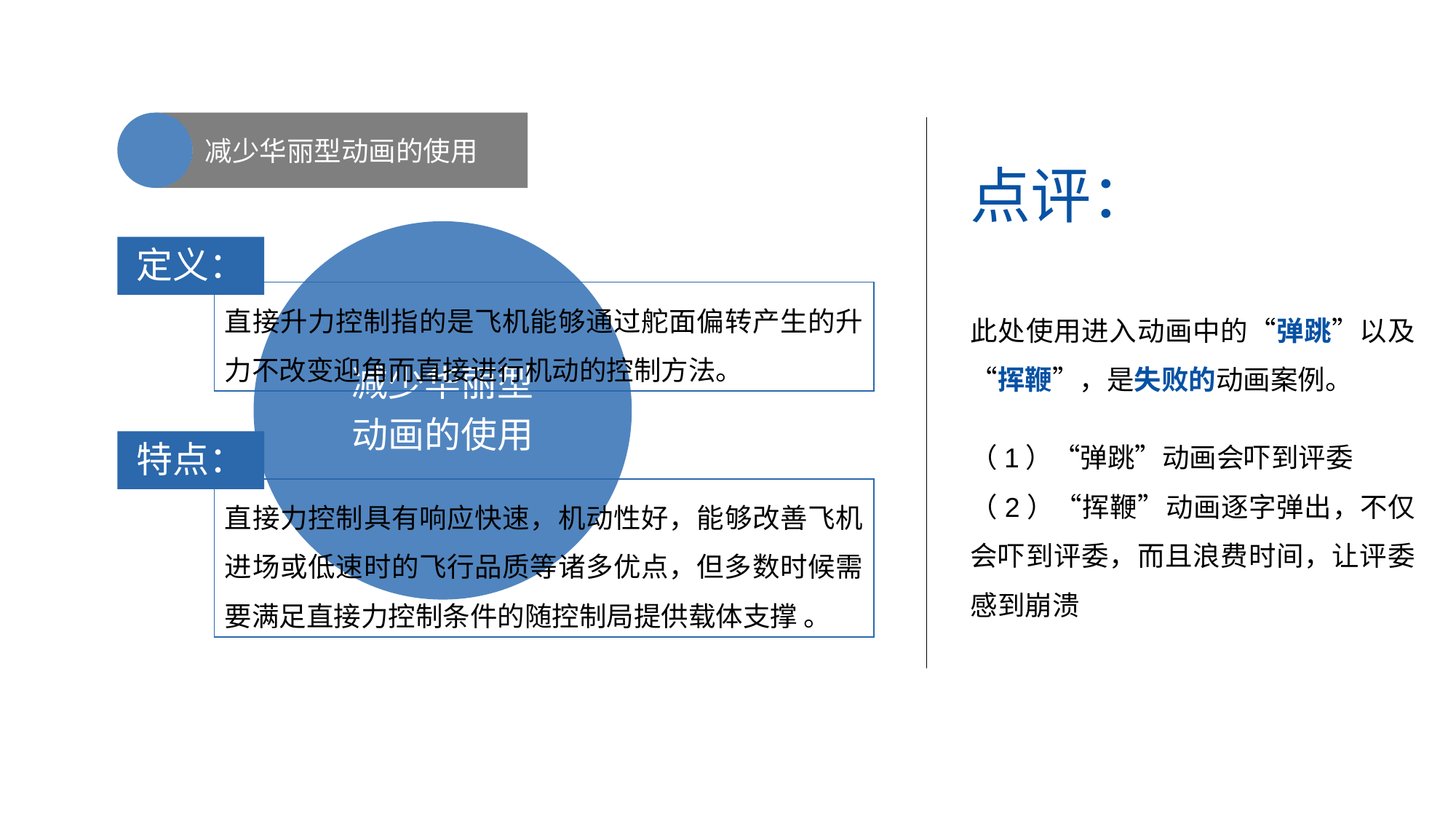

减少华丽型动画的使用
点评：
减少华丽型
动画的使用

定义：
直接升力控制指的是飞机能够通过舵面偏转产生的升力不改变迎角而直接进行机动的控制方法。
此处使用进入动画中的“弹跳”以及“挥鞭”，是失败的动画案例。

（1）“弹跳”动画会吓到评委
（2）“挥鞭”动画逐字弹出，不仅会吓到评委，而且浪费时间，让评委感到崩溃

特点：
直接力控制具有响应快速，机动性好，能够改善飞机进场或低速时的飞行品质等诸多优点，但多数时候需要满足直接力控制条件的随控制局提供载体支撑 。